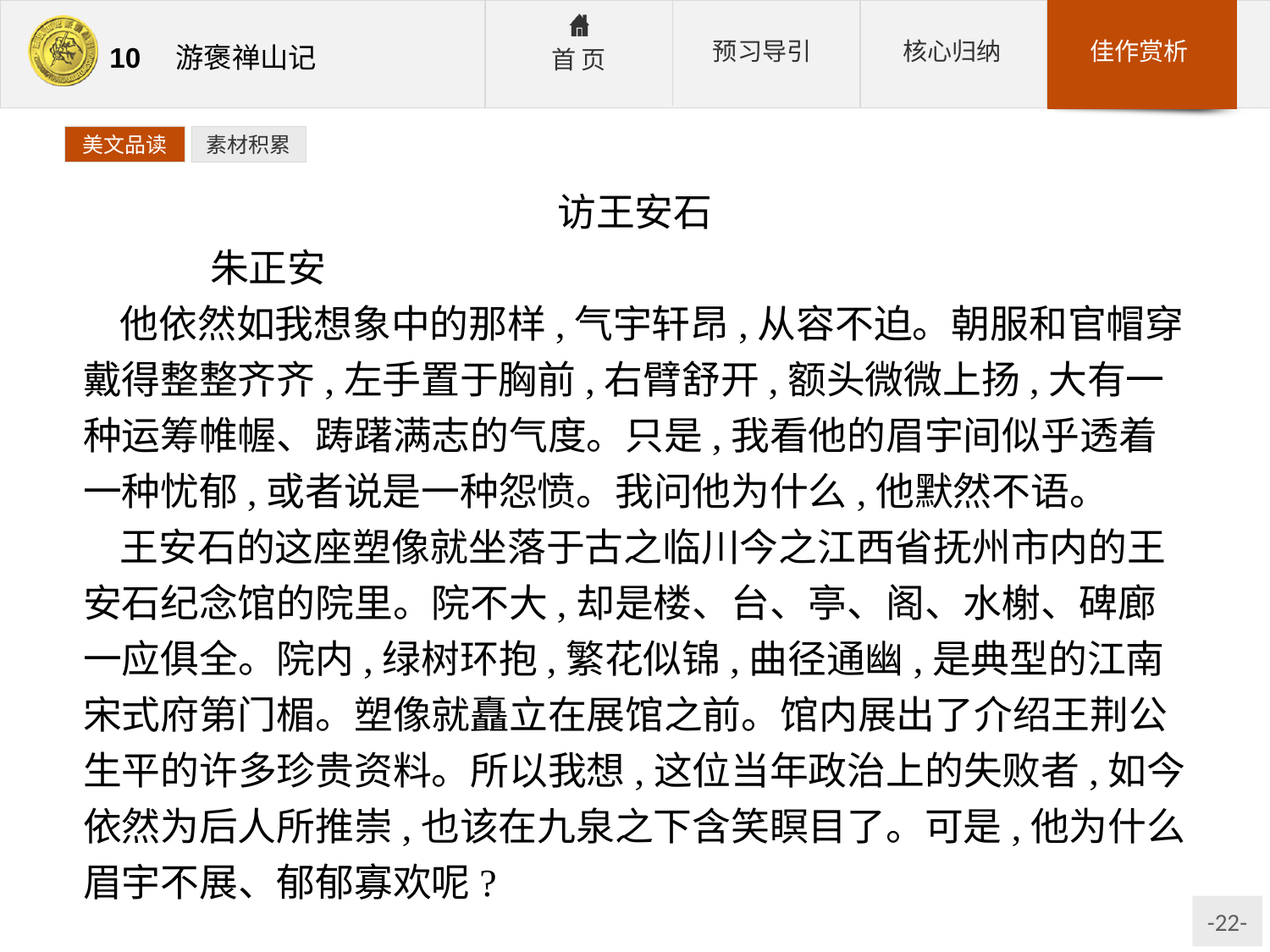

美文品读
素材积累
访王安石
	朱正安
他依然如我想象中的那样,气宇轩昂,从容不迫。朝服和官帽穿戴得整整齐齐,左手置于胸前,右臂舒开,额头微微上扬,大有一种运筹帷幄、踌躇满志的气度。只是,我看他的眉宇间似乎透着一种忧郁,或者说是一种怨愤。我问他为什么,他默然不语。
王安石的这座塑像就坐落于古之临川今之江西省抚州市内的王安石纪念馆的院里。院不大,却是楼、台、亭、阁、水榭、碑廊一应俱全。院内,绿树环抱,繁花似锦,曲径通幽,是典型的江南宋式府第门楣。塑像就矗立在展馆之前。馆内展出了介绍王荆公生平的许多珍贵资料。所以我想,这位当年政治上的失败者,如今依然为后人所推崇,也该在九泉之下含笑瞑目了。可是,他为什么眉宇不展、郁郁寡欢呢?